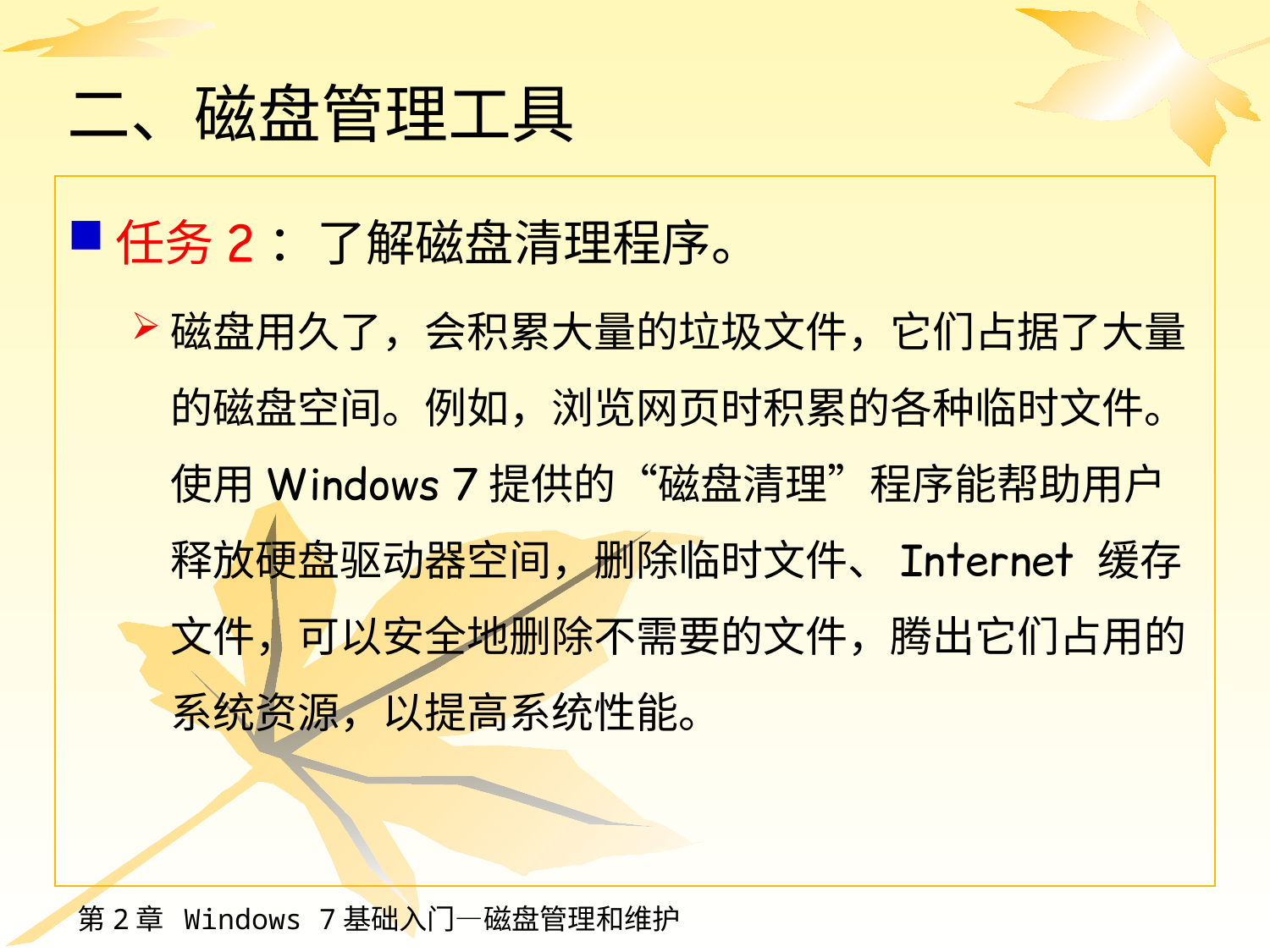

# 二、磁盘管理工具
任务2：了解磁盘清理程序。
磁盘用久了，会积累大量的垃圾文件，它们占据了大量的磁盘空间。例如，浏览网页时积累的各种临时文件。使用Windows 7提供的“磁盘清理”程序能帮助用户释放硬盘驱动器空间，删除临时文件、Internet 缓存文件，可以安全地删除不需要的文件，腾出它们占用的系统资源，以提高系统性能。